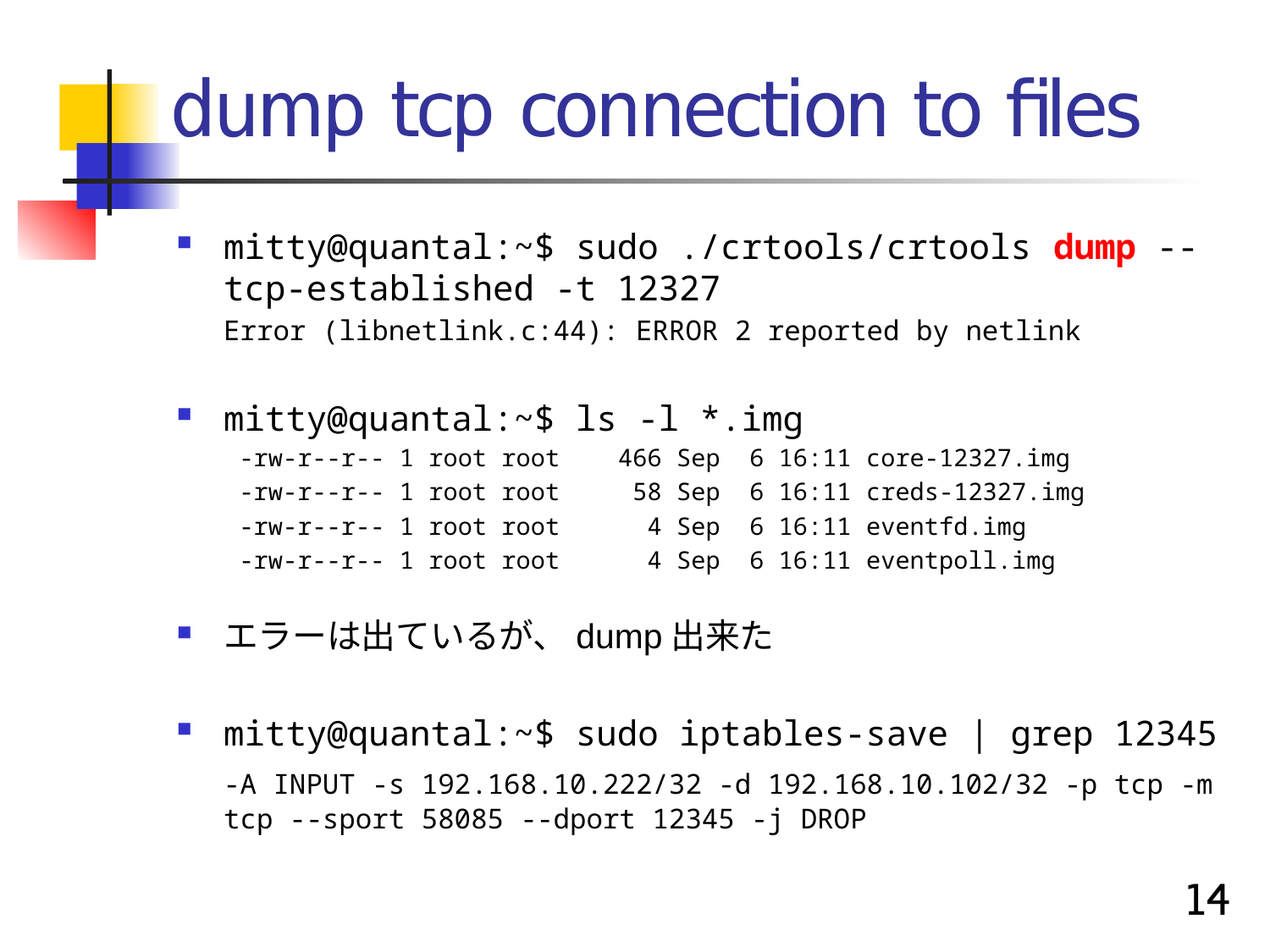

# dump tcp connection to files
mitty@quantal:~$ sudo ./crtools/crtools dump --tcp-established -t 12327
	Error (libnetlink.c:44): ERROR 2 reported by netlink

mitty@quantal:~$ ls -l *.img
-rw-r--r-- 1 root root    466 Sep  6 16:11 core-12327.img
-rw-r--r-- 1 root root     58 Sep  6 16:11 creds-12327.img
-rw-r--r-- 1 root root      4 Sep  6 16:11 eventfd.img
-rw-r--r-- 1 root root      4 Sep  6 16:11 eventpoll.img

エラーは出ているが、dump出来た

mitty@quantal:~$ sudo iptables-save | grep 12345
	-A INPUT -s 192.168.10.222/32 -d 192.168.10.102/32 -p tcp -m tcp --sport 58085 --dport 12345 -j DROP

14